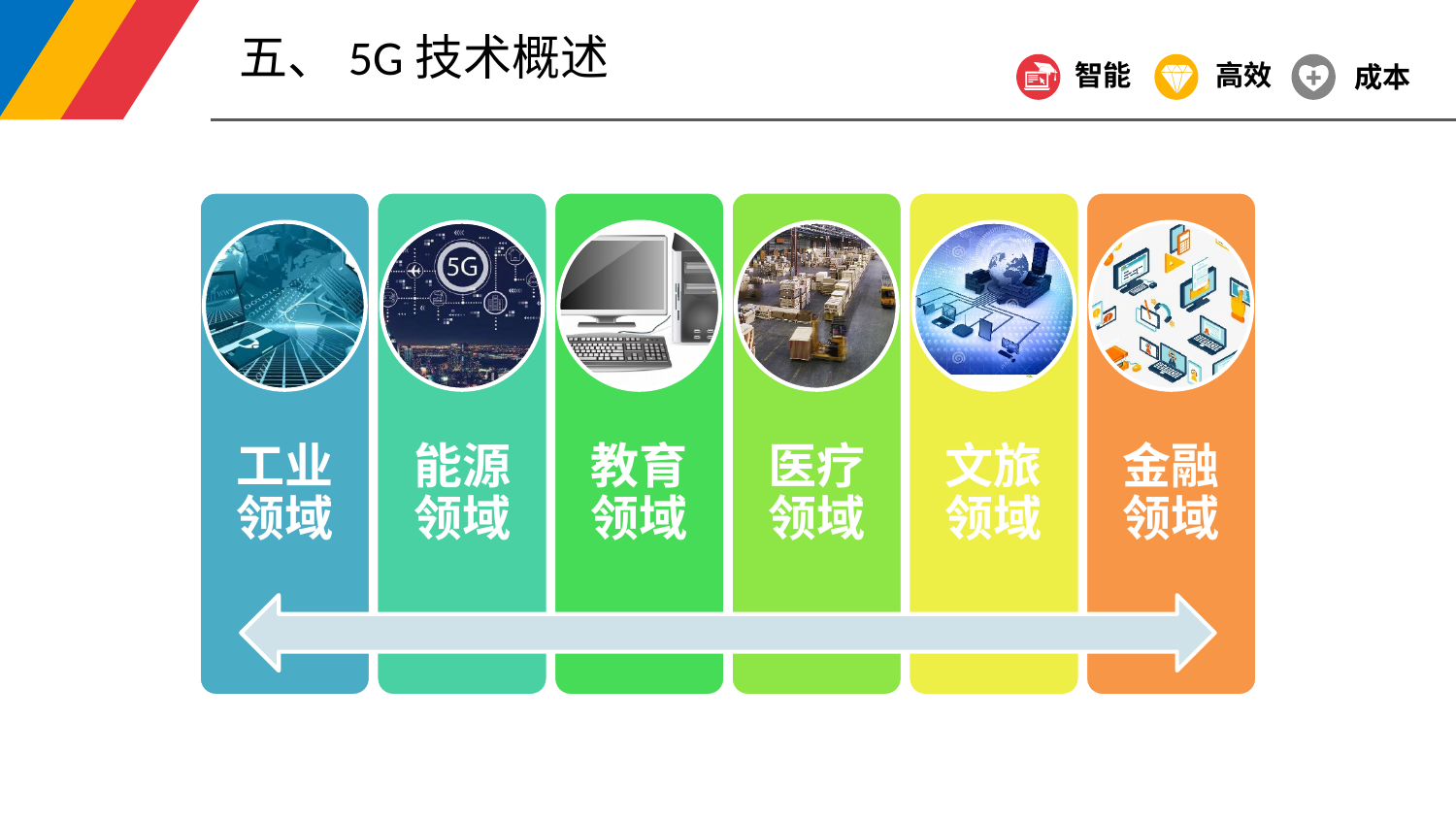

五、5G技术概述
智能
高效
成本
工业领域
能源领域
教育领域
医疗领域
文旅领域
金融领域